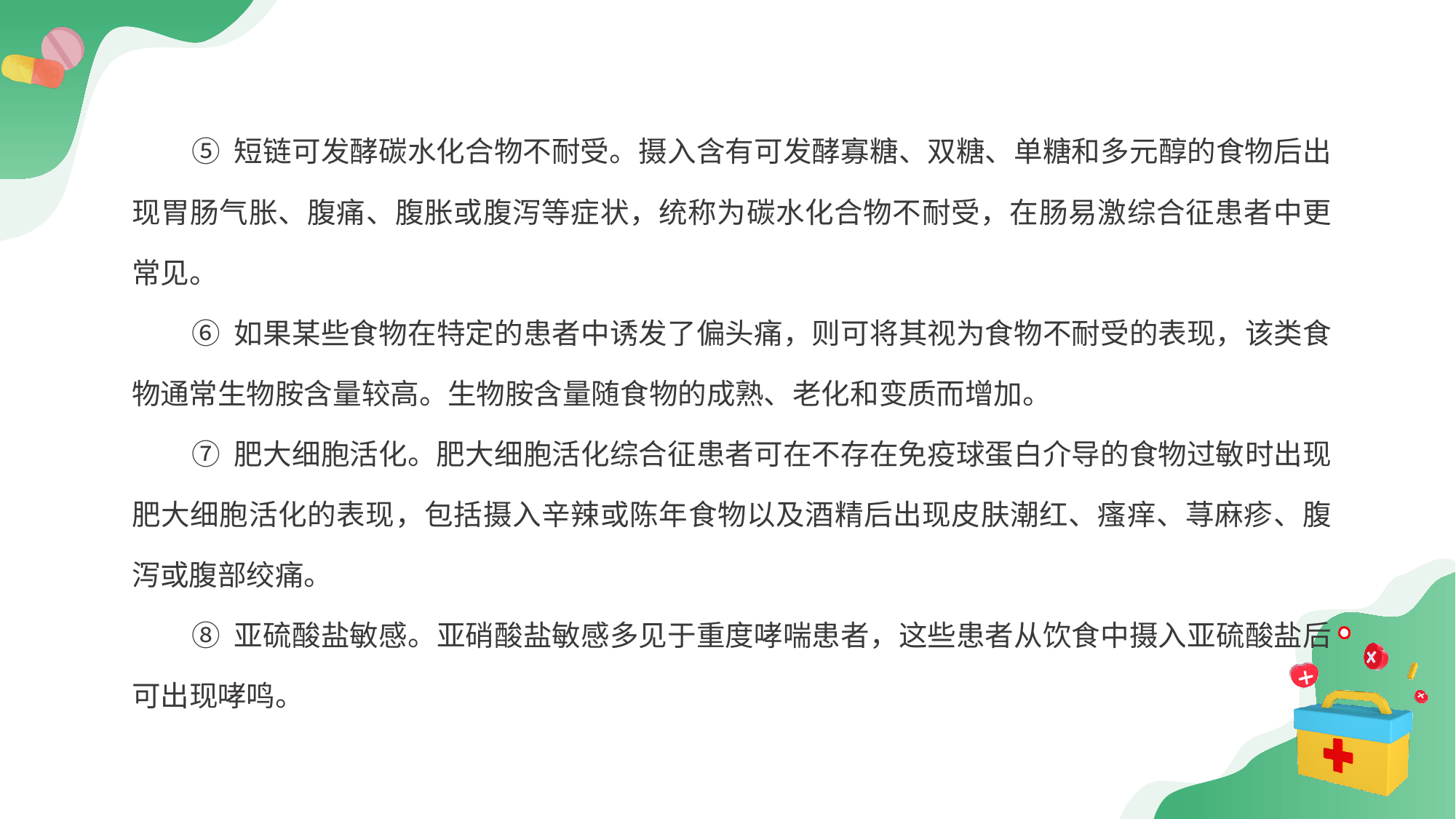

⑤ 短链可发酵碳水化合物不耐受。摄入含有可发酵寡糖、双糖、单糖和多元醇的食物后出现胃肠气胀、腹痛、腹胀或腹泻等症状，统称为碳水化合物不耐受，在肠易激综合征患者中更常见。
⑥ 如果某些食物在特定的患者中诱发了偏头痛，则可将其视为食物不耐受的表现，该类食物通常生物胺含量较高。生物胺含量随食物的成熟、老化和变质而增加。
⑦ 肥大细胞活化。肥大细胞活化综合征患者可在不存在免疫球蛋白介导的食物过敏时出现肥大细胞活化的表现，包括摄入辛辣或陈年食物以及酒精后出现皮肤潮红、瘙痒、荨麻疹、腹泻或腹部绞痛。
⑧ 亚硫酸盐敏感。亚硝酸盐敏感多见于重度哮喘患者，这些患者从饮食中摄入亚硫酸盐后可出现哮鸣。